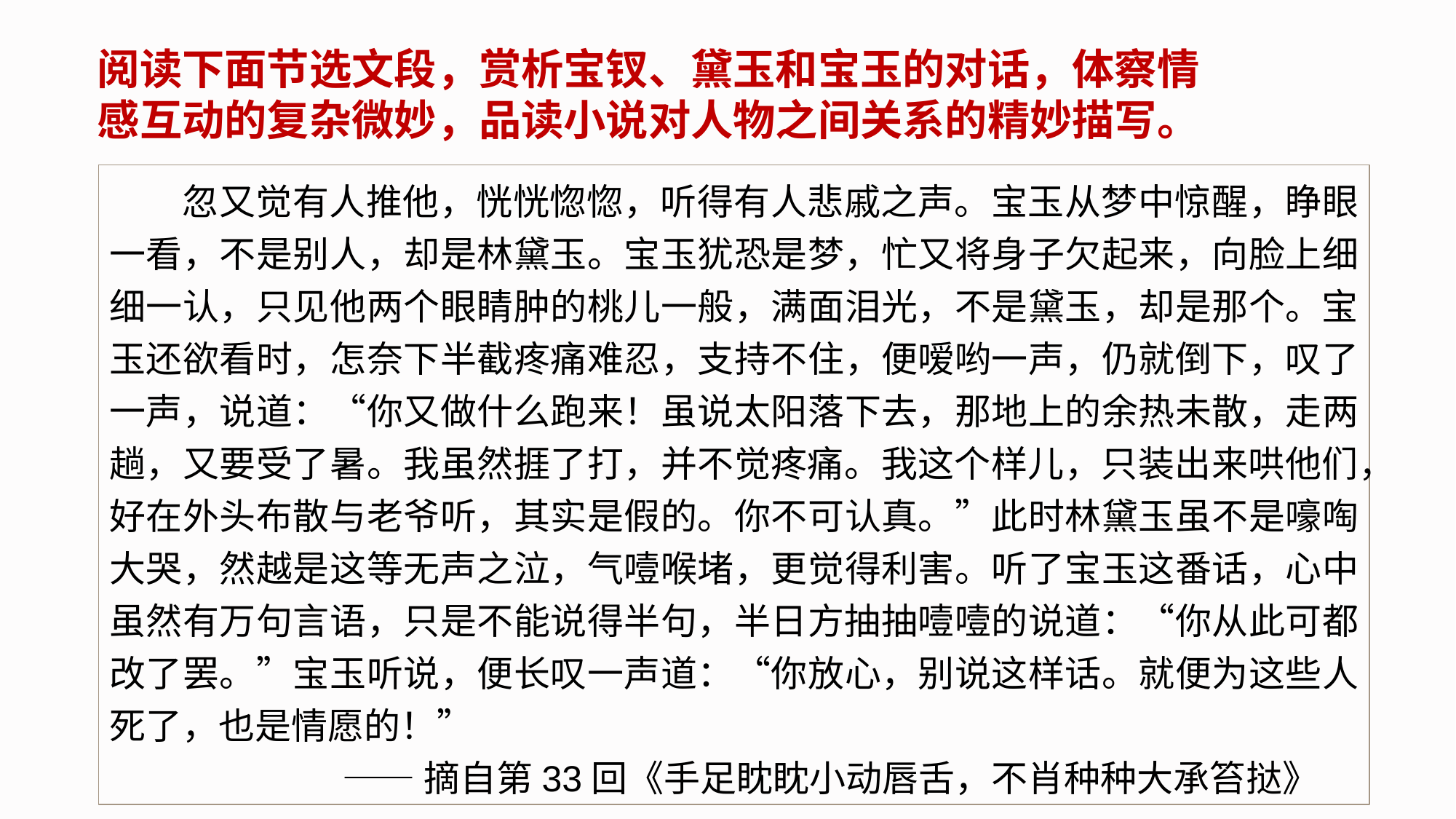

阅读下面节选文段，赏析宝钗、黛玉和宝玉的对话，体察情感互动的复杂微妙，品读小说对人物之间关系的精妙描写。
    忽又觉有人推他，恍恍惚惚，听得有人悲戚之声。宝玉从梦中惊醒，睁眼一看，不是别人，却是林黛玉。宝玉犹恐是梦，忙又将身子欠起来，向脸上细细一认，只见他两个眼睛肿的桃儿一般，满面泪光，不是黛玉，却是那个。宝玉还欲看时，怎奈下半截疼痛难忍，支持不住，便嗳哟一声，仍就倒下，叹了一声，说道：“你又做什么跑来！虽说太阳落下去，那地上的余热未散，走两趟，又要受了暑。我虽然捱了打，并不觉疼痛。我这个样儿，只装出来哄他们，好在外头布散与老爷听，其实是假的。你不可认真。”此时林黛玉虽不是嚎啕大哭，然越是这等无声之泣，气噎喉堵，更觉得利害。听了宝玉这番话，心中虽然有万句言语，只是不能说得半句，半日方抽抽噎噎的说道：“你从此可都改了罢。”宝玉听说，便长叹一声道：“你放心，别说这样话。就便为这些人死了，也是情愿的！”
                             ——摘自第33回《手足眈眈小动唇舌，不肖种种大承笞挞》